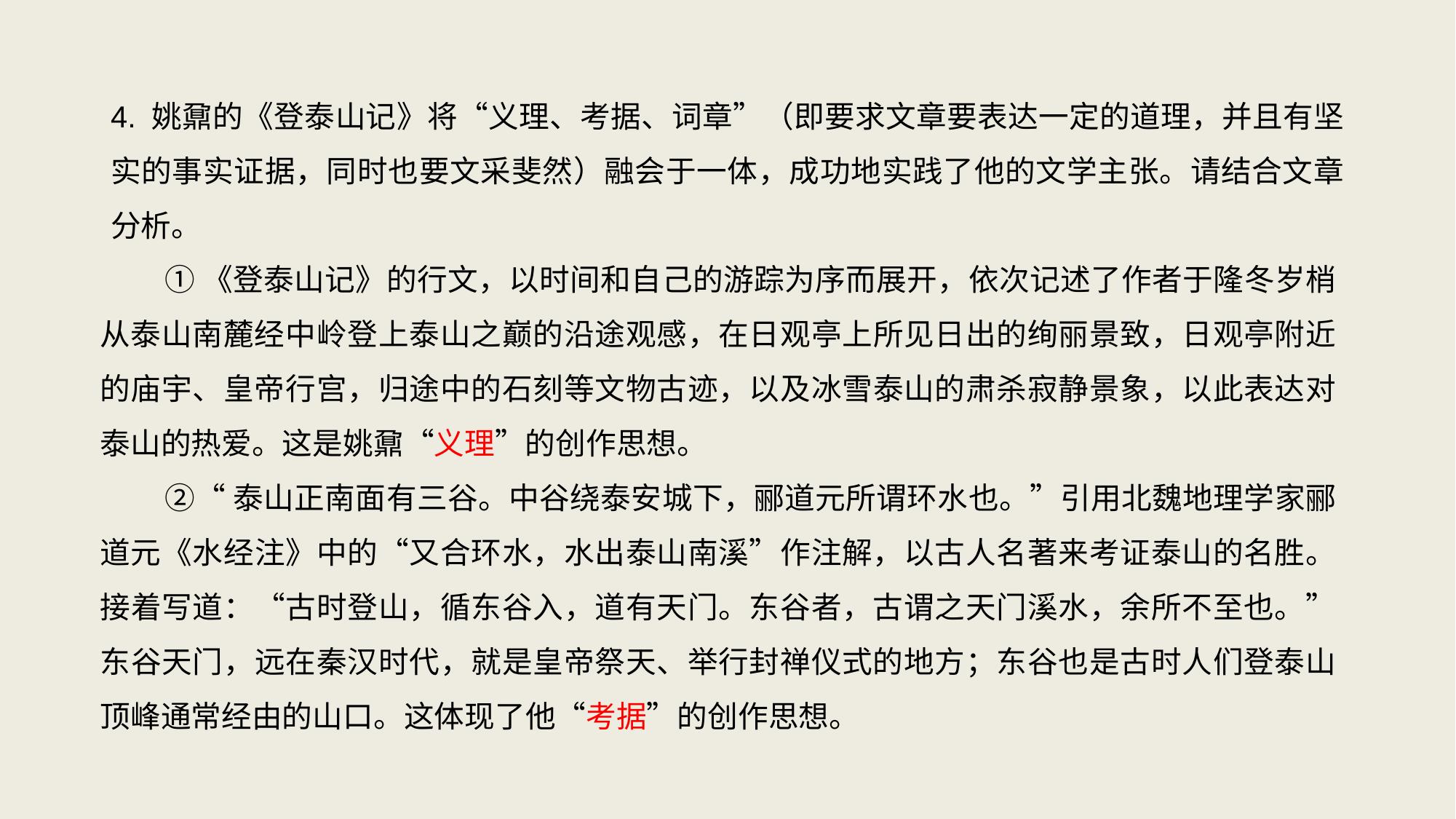

4. 姚鼐的《登泰山记》将“义理、考据、词章”（即要求文章要表达一定的道理，并且有坚实的事实证据，同时也要文采斐然）融会于一体，成功地实践了他的文学主张。请结合文章分析。
①《登泰山记》的行文，以时间和自己的游踪为序而展开，依次记述了作者于隆冬岁梢从泰山南麓经中岭登上泰山之巅的沿途观感，在日观亭上所见日出的绚丽景致，日观亭附近的庙宇、皇帝行宫，归途中的石刻等文物古迹，以及冰雪泰山的肃杀寂静景象，以此表达对泰山的热爱。这是姚鼐“义理”的创作思想。
②“泰山正南面有三谷。中谷绕泰安城下，郦道元所谓环水也。”引用北魏地理学家郦道元《水经注》中的“又合环水，水出泰山南溪”作注解，以古人名著来考证泰山的名胜。接着写道：“古时登山，循东谷入，道有天门。东谷者，古谓之天门溪水，余所不至也。”东谷天门，远在秦汉时代，就是皇帝祭天、举行封禅仪式的地方；东谷也是古时人们登泰山顶峰通常经由的山口。这体现了他“考据”的创作思想。